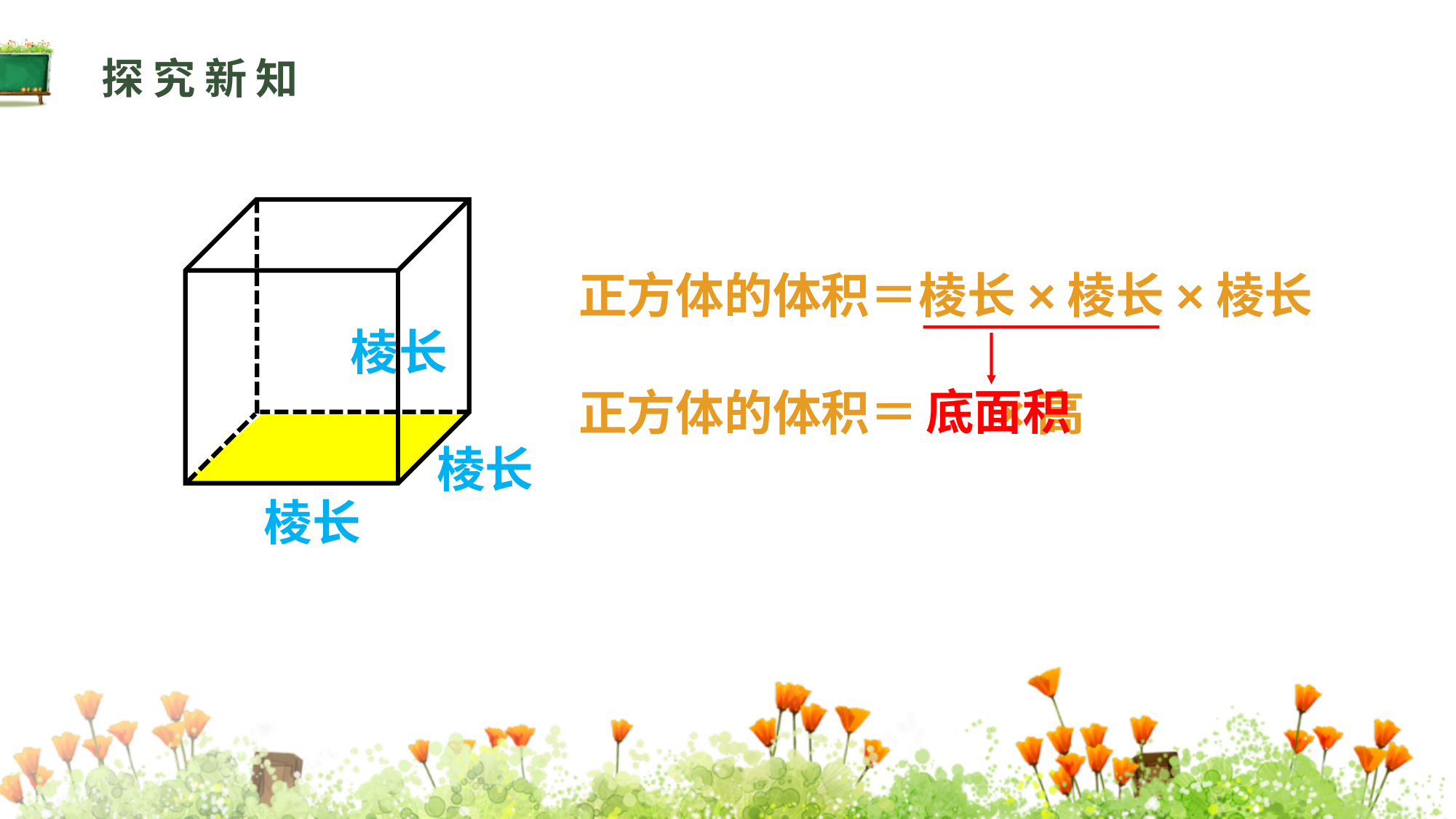

探究新知

正方体的体积＝棱长×棱长×棱长
棱长

底面积
正方体的体积＝      ×高

棱长
棱长